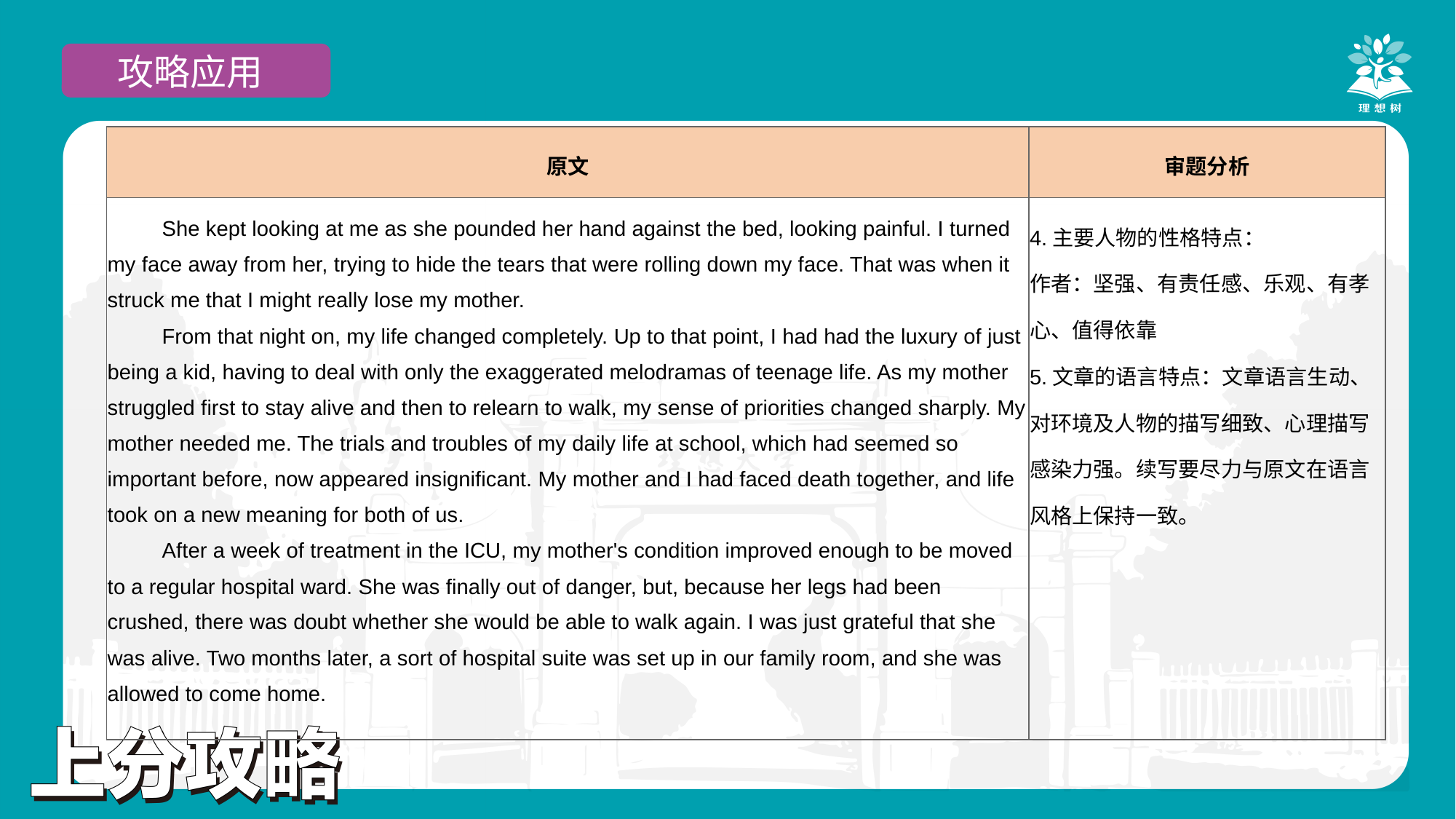

攻略应用
| 原文 | 审题分析 |
| --- | --- |
| She kept looking at me as she pounded her hand against the bed, looking painful. I turned my face away from her, trying to hide the tears that were rolling down my face. That was when it struck me that I might really lose my mother. From that night on, my life changed completely. Up to that point, I had had the luxury of just being a kid, having to deal with only the exaggerated melodramas of teenage life. As my mother struggled first to stay alive and then to relearn to walk, my sense of priorities changed sharply. My mother needed me. The trials and troubles of my daily life at school, which had seemed so important before, now appeared insignificant. My mother and I had faced death together, and life took on a new meaning for both of us. After a week of treatment in the ICU, my mother's condition improved enough to be moved to a regular hospital ward. She was finally out of danger, but, because her legs had been crushed, there was doubt whether she would be able to walk again. I was just grateful that she was alive. Two months later, a sort of hospital suite was set up in our family room, and she was allowed to come home. | 4.主要人物的性格特点： 作者：坚强、有责任感、乐观、有孝心、值得依靠 5.文章的语言特点：文章语言生动、对环境及人物的描写细致、心理描写感染力强。续写要尽力与原文在语言风格上保持一致。 |